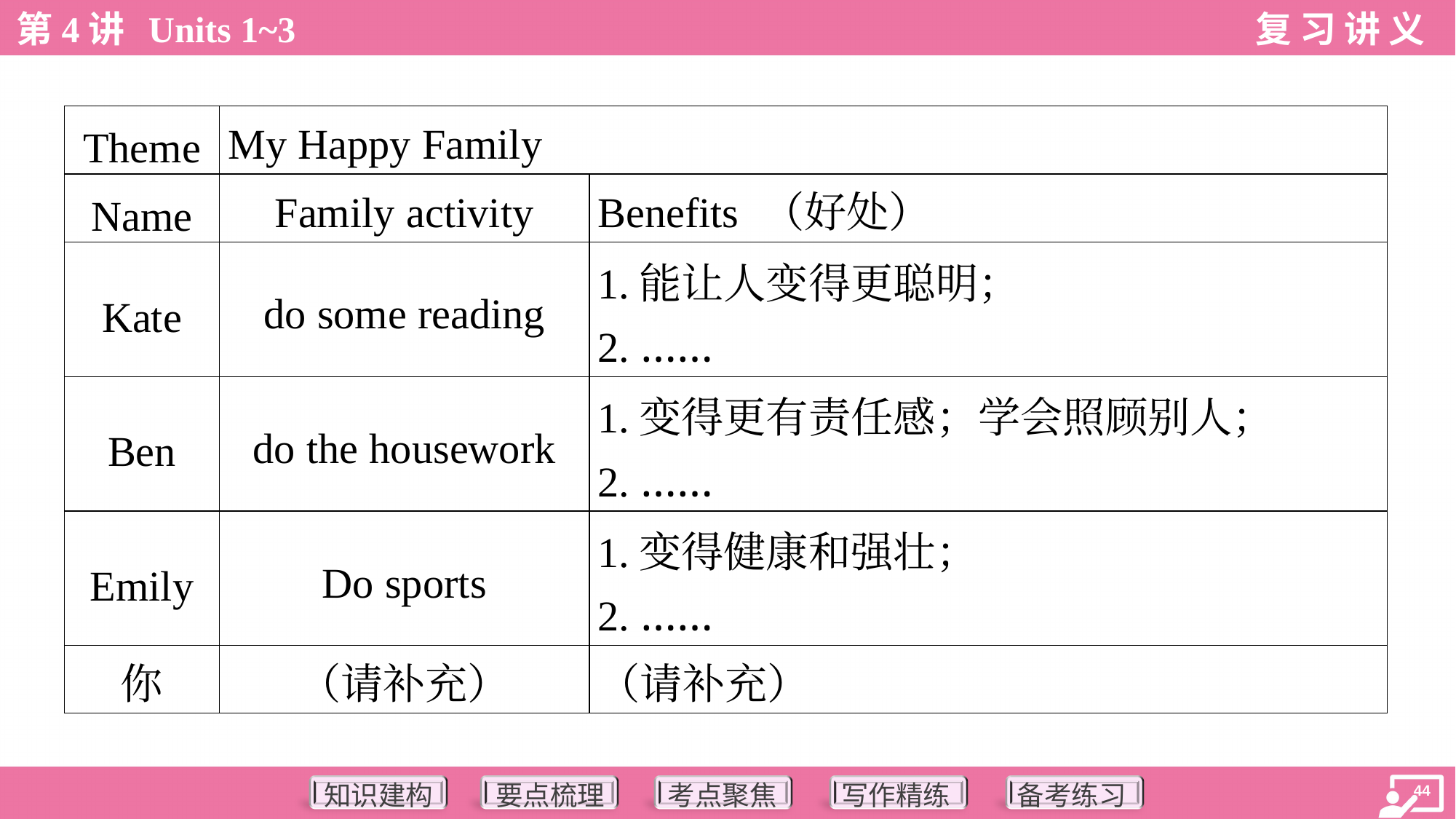

| Theme | My Happy Family |  |
| --- | --- | --- |
| Name | Family activity | Benefits （好处） |
| Kate | do some reading | 1.能让人变得更聪明； 2. …… |
| Ben | do the housework | 1.变得更有责任感；学会照顾别人； 2. …… |
| Emily | Do sports | 1.变得健康和强壮； 2. …… |
| 你 | （请补充） | （请补充） |